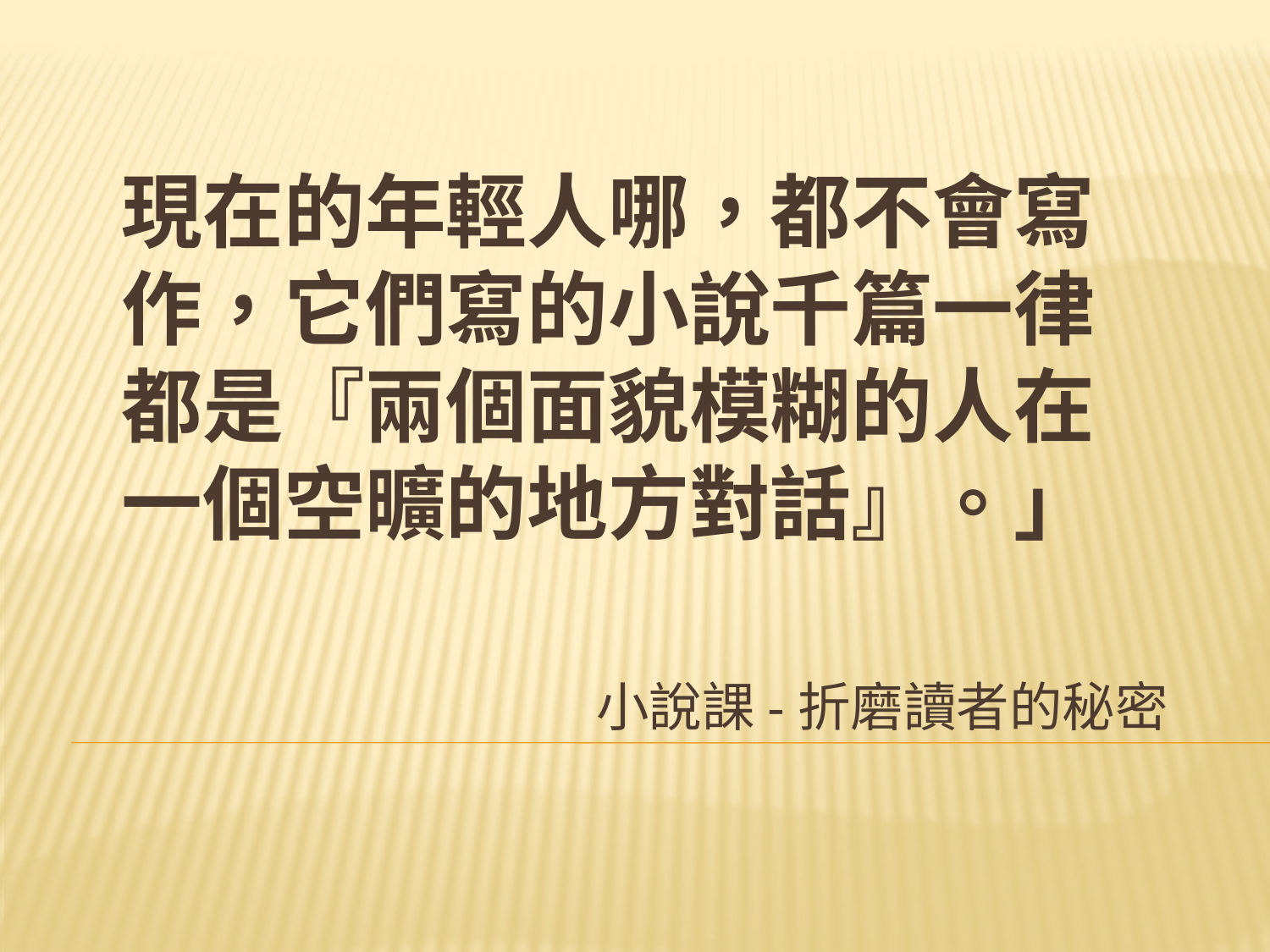

現在的年輕人哪，都不會寫作，它們寫的小說千篇一律都是『兩個面貌模糊的人在一個空曠的地方對話』。」

小說課-折磨讀者的秘密